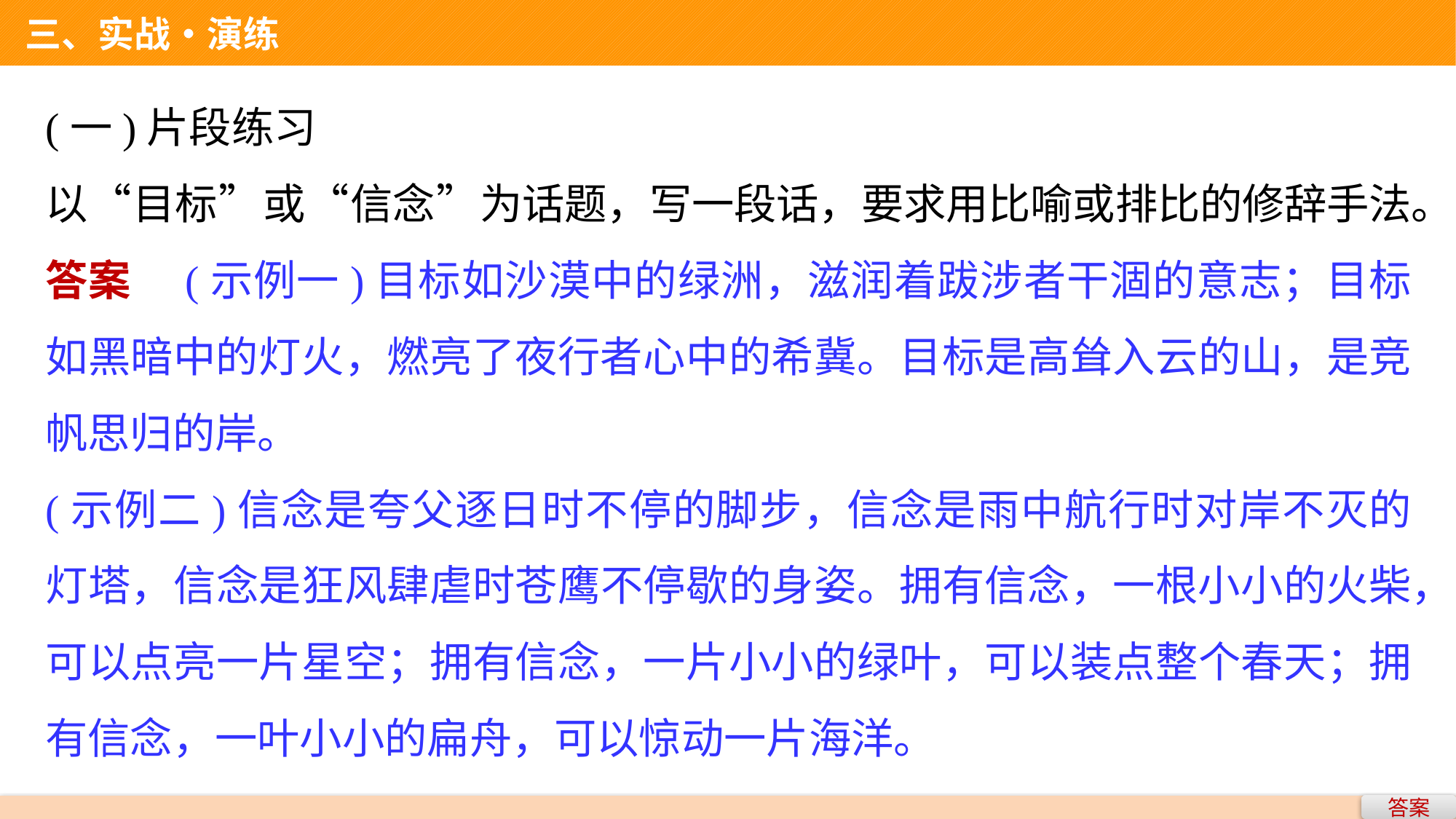

三、实战•演练
(一)片段练习
以“目标”或“信念”为话题，写一段话，要求用比喻或排比的修辞手法。
答案　(示例一)目标如沙漠中的绿洲，滋润着跋涉者干涸的意志；目标如黑暗中的灯火，燃亮了夜行者心中的希冀。目标是高耸入云的山，是竞帆思归的岸。
(示例二)信念是夸父逐日时不停的脚步，信念是雨中航行时对岸不灭的灯塔，信念是狂风肆虐时苍鹰不停歇的身姿。拥有信念，一根小小的火柴，可以点亮一片星空；拥有信念，一片小小的绿叶，可以装点整个春天；拥有信念，一叶小小的扁舟，可以惊动一片海洋。
答案